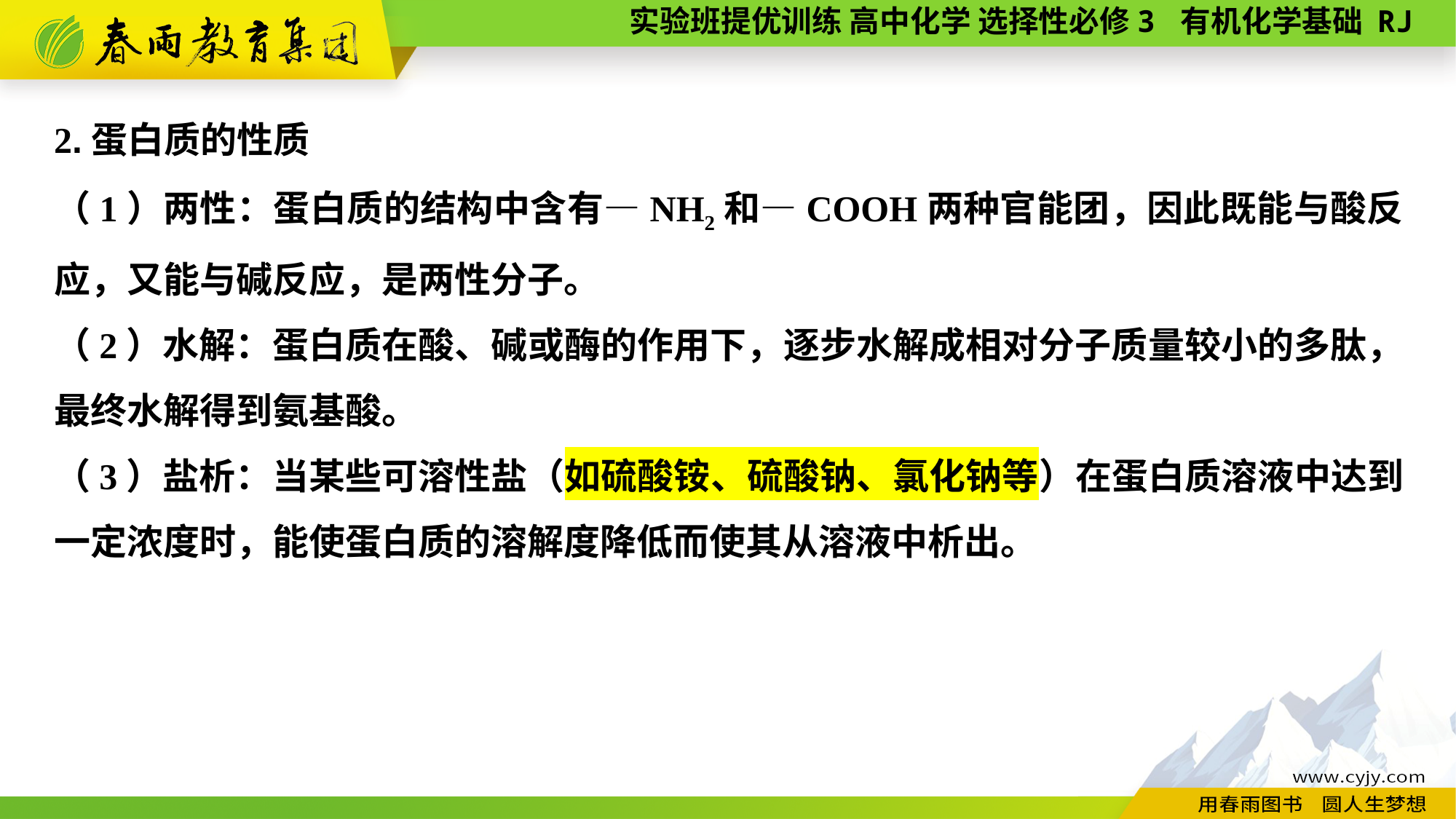

2.蛋白质的性质
（1）两性：蛋白质的结构中含有—NH2和—COOH两种官能团，因此既能与酸反应，又能与碱反应，是两性分子。
（2）水解：蛋白质在酸、碱或酶的作用下，逐步水解成相对分子质量较小的多肽，最终水解得到氨基酸。
（3）盐析：当某些可溶性盐（如硫酸铵、硫酸钠、氯化钠等）在蛋白质溶液中达到一定浓度时，能使蛋白质的溶解度降低而使其从溶液中析出。